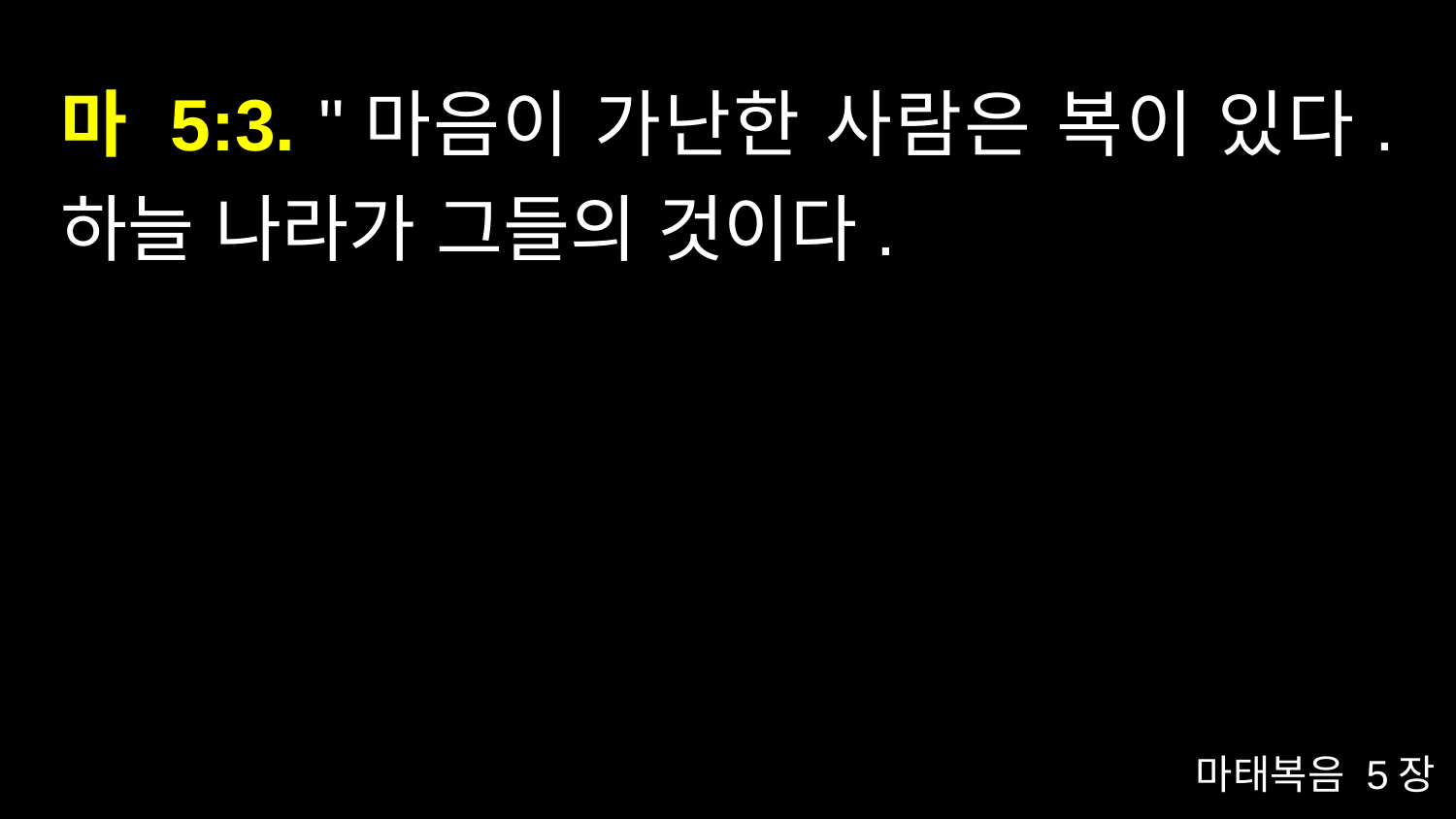

# 마 5:3. "마음이 가난한 사람은 복이 있다. 하늘 나라가 그들의 것이다.
마태복음 5장